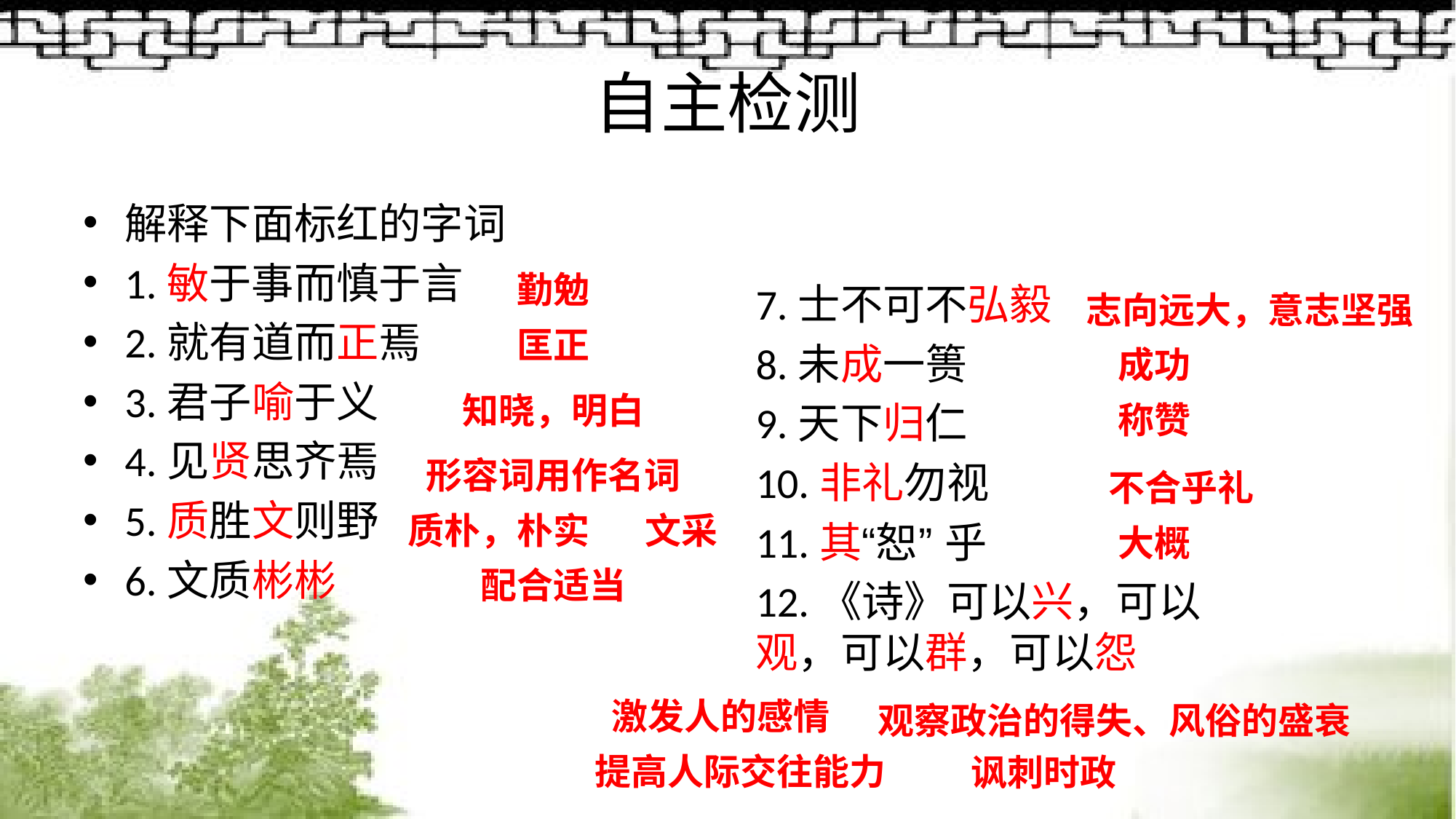

# 自主检测
解释下面标红的字词
1.敏于事而慎于言
2.就有道而正焉
3.君子喻于义
4.见贤思齐焉
5.质胜文则野
6.文质彬彬

勤勉
7.士不可不弘毅
8.未成一篑
9.天下归仁
10.非礼勿视
11.其“恕” 乎
12.《诗》可以兴，可以观，可以群，可以怨
志向远大，意志坚强
匡正
成功
知晓，明白
称赞
形容词用作名词
不合乎礼
质朴，朴实
文采
大概
配合适当
激发人的感情
观察政治的得失、风俗的盛衰
提高人际交往能力
讽刺时政